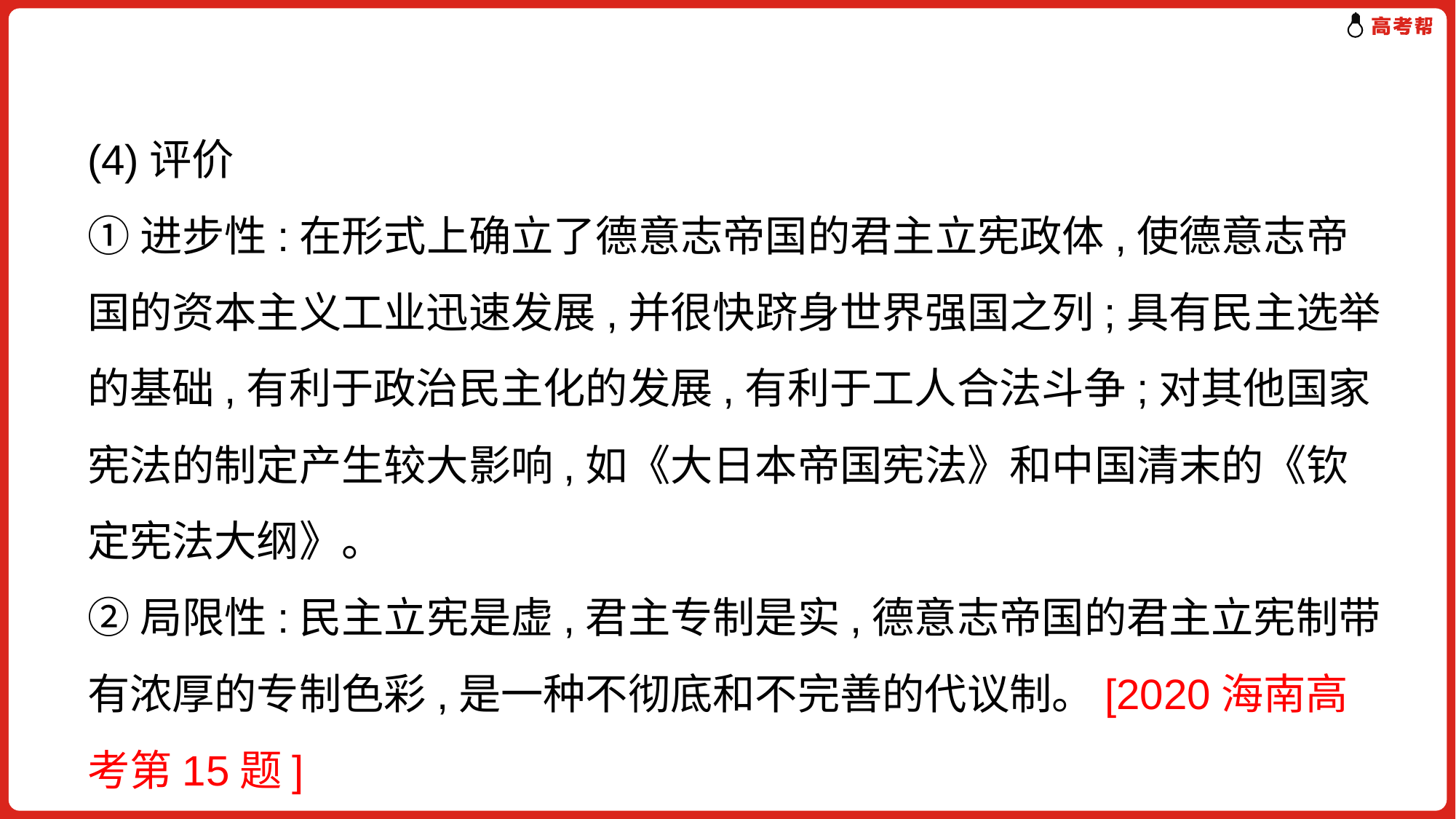

(4)评价
①进步性:在形式上确立了德意志帝国的君主立宪政体,使德意志帝国的资本主义工业迅速发展,并很快跻身世界强国之列;具有民主选举的基础,有利于政治民主化的发展,有利于工人合法斗争;对其他国家宪法的制定产生较大影响,如《大日本帝国宪法》和中国清末的《钦定宪法大纲》。
②局限性:民主立宪是虚,君主专制是实,德意志帝国的君主立宪制带有浓厚的专制色彩,是一种不彻底和不完善的代议制。[2020海南高考第15题]